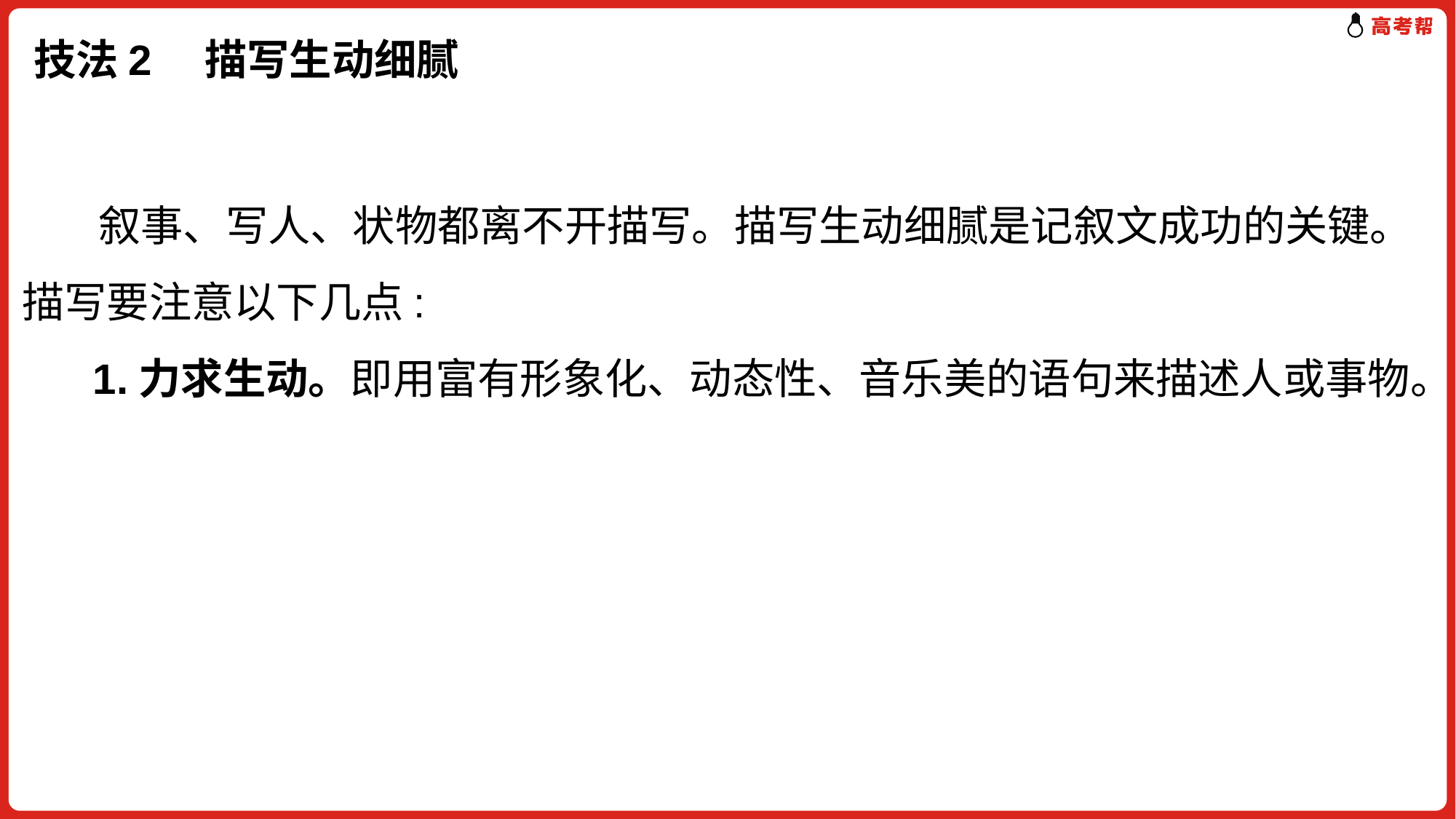

# 技法2　描写生动细腻
       叙事、写人、状物都离不开描写。描写生动细腻是记叙文成功的关键。描写要注意以下几点:
      1.力求生动。即用富有形象化、动态性、音乐美的语句来描述人或事物。